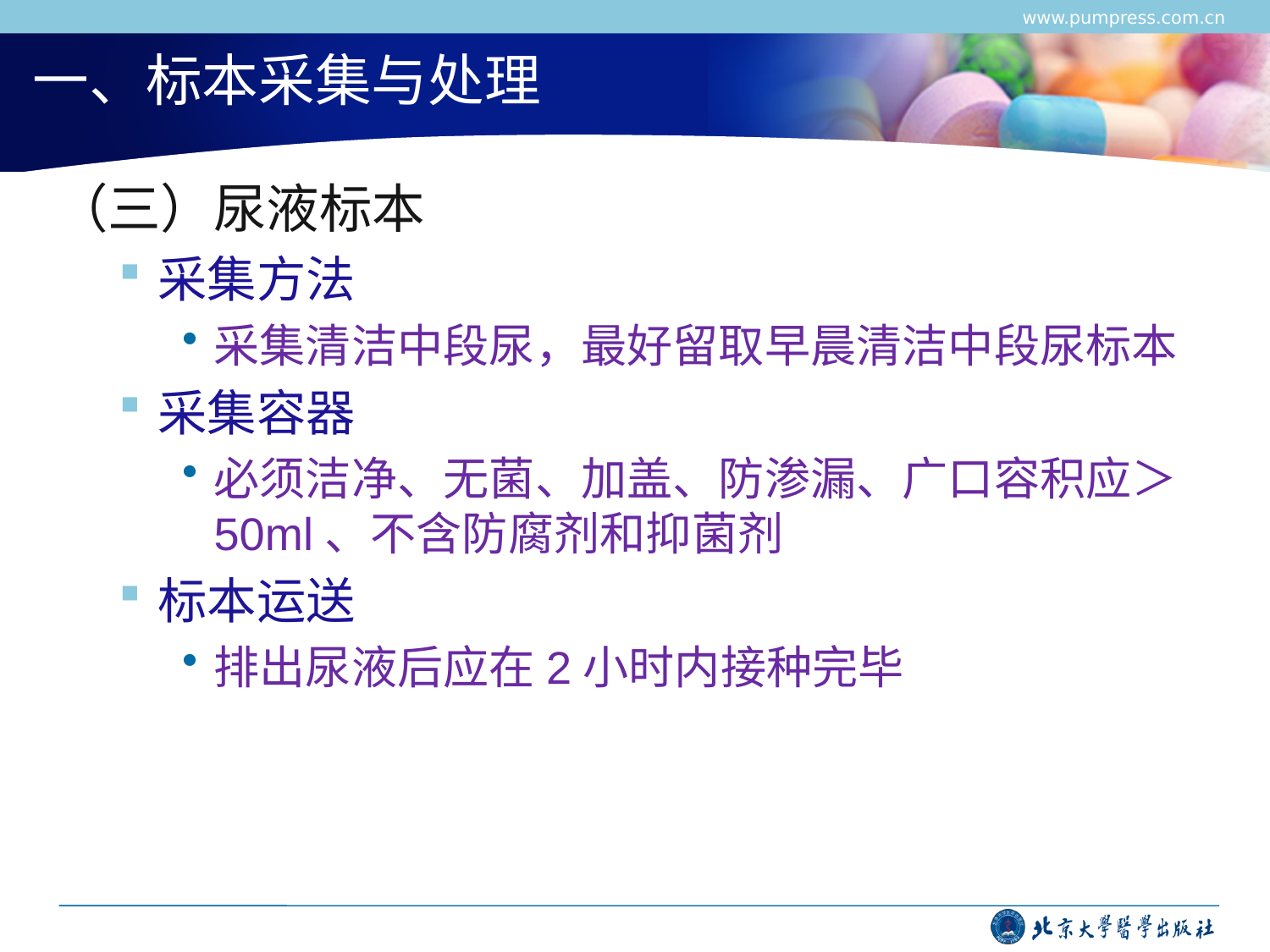

www.pumpress.com.cn
# 一、标本采集与处理
（三）尿液标本
采集方法
采集清洁中段尿，最好留取早晨清洁中段尿标本
采集容器
必须洁净、无菌、加盖、防渗漏、广口容积应＞50ml、不含防腐剂和抑菌剂
标本运送
排出尿液后应在2小时内接种完毕